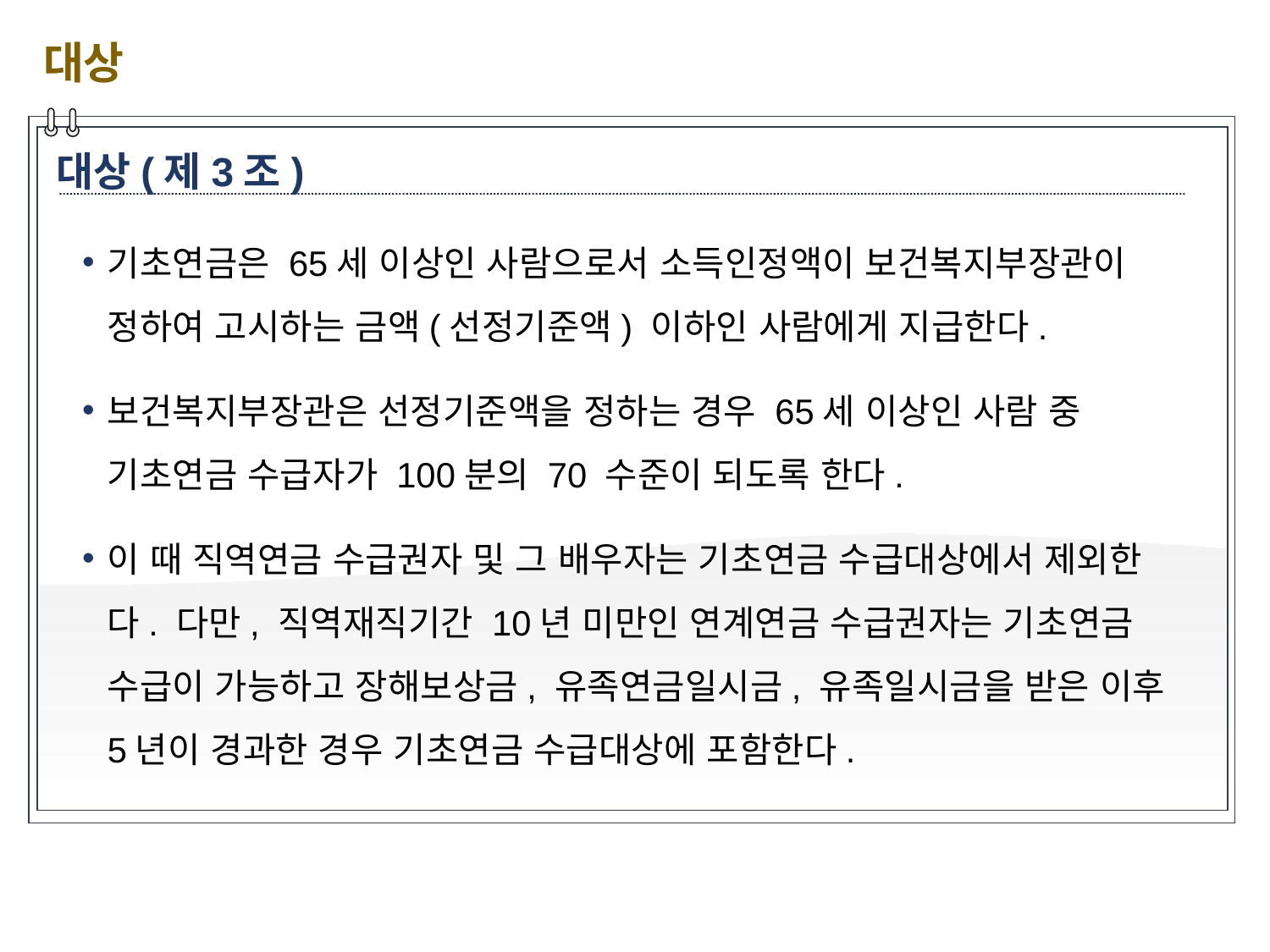

대상

대상(제3조)

기초연금은 65세 이상인 사람으로서 소득인정액이 보건복지부장관이 정하여 고시하는 금액(선정기준액) 이하인 사람에게 지급한다.
보건복지부장관은 선정기준액을 정하는 경우 65세 이상인 사람 중 기초연금 수급자가 100분의 70 수준이 되도록 한다.
이 때 직역연금 수급권자 및 그 배우자는 기초연금 수급대상에서 제외한다. 다만, 직역재직기간 10년 미만인 연계연금 수급권자는 기초연금 수급이 가능하고 장해보상금, 유족연금일시금, 유족일시금을 받은 이후 5년이 경과한 경우 기초연금 수급대상에 포함한다.